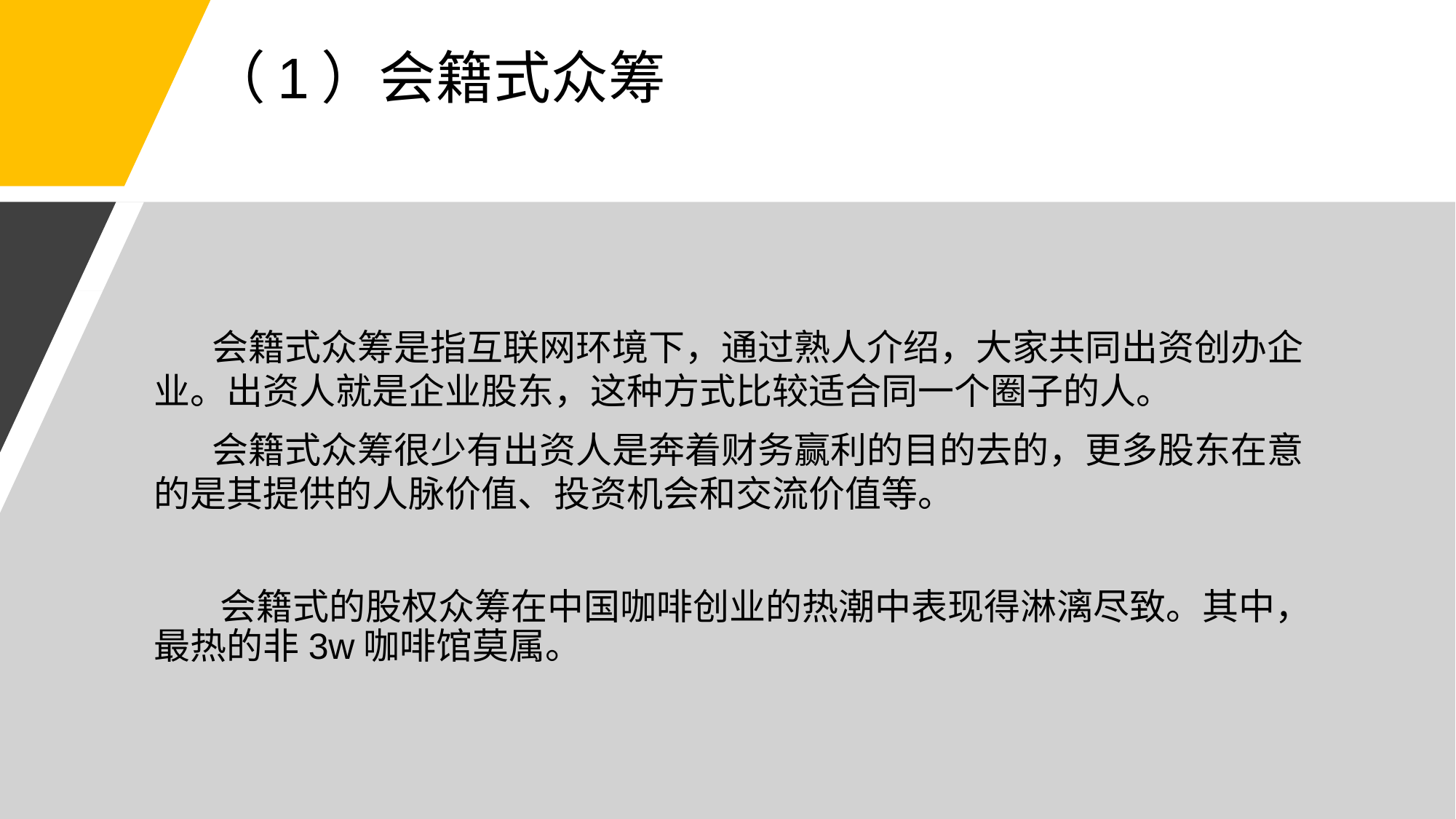

# （1）会籍式众筹

      会籍式众筹是指互联网环境下，通过熟人介绍，大家共同出资创办企业。出资人就是企业股东，这种方式比较适合同一个圈子的人。
      会籍式众筹很少有出资人是奔着财务赢利的目的去的，更多股东在意的是其提供的人脉价值、投资机会和交流价值等。

       会籍式的股权众筹在中国咖啡创业的热潮中表现得淋漓尽致。其中，最热的非3w咖啡馆莫属。